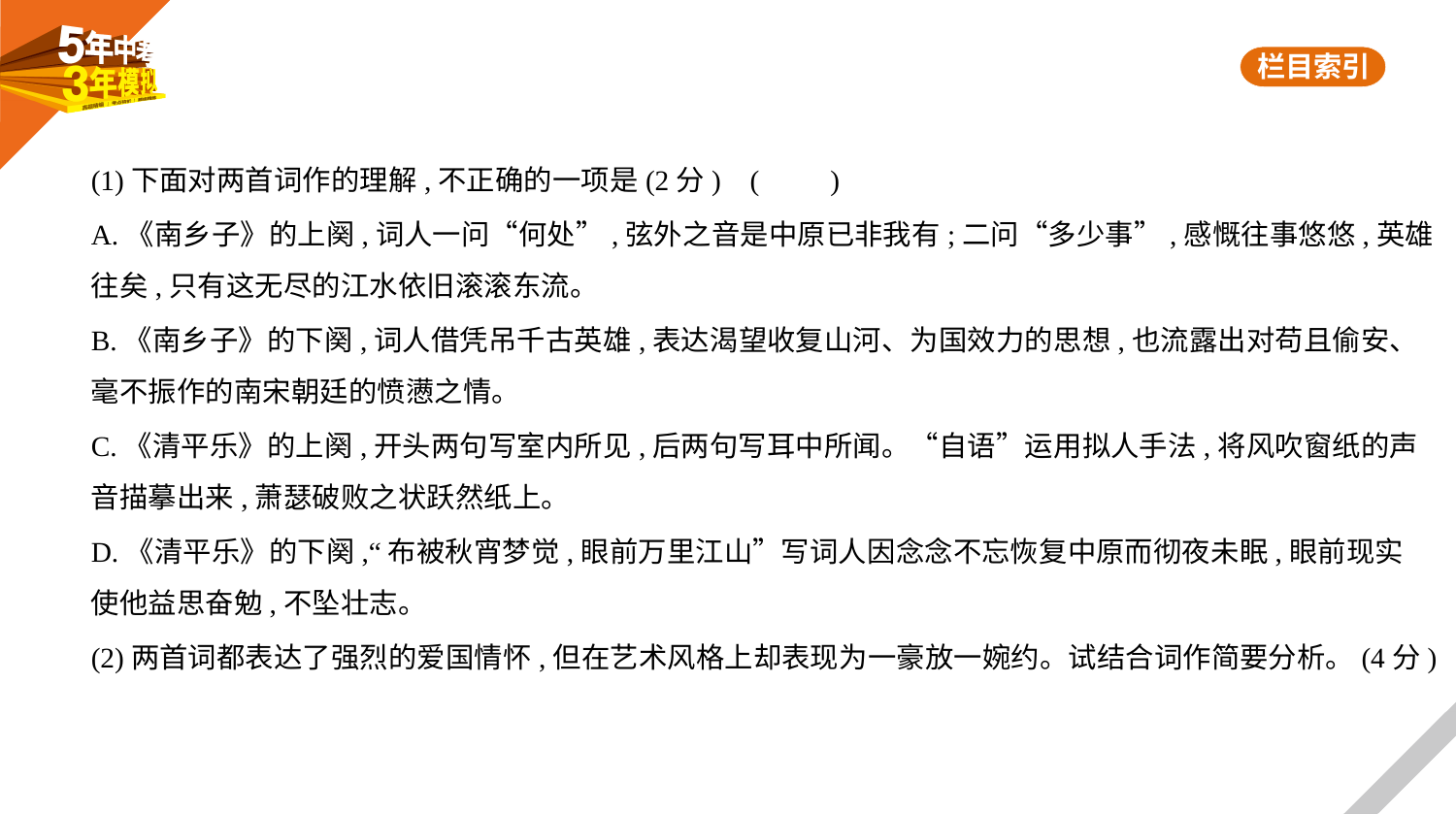

(1)下面对两首词作的理解,不正确的一项是(2分) (　　)
A.《南乡子》的上阕,词人一问“何处”,弦外之音是中原已非我有;二问“多少事”,感慨往事悠悠,英雄
往矣,只有这无尽的江水依旧滚滚东流。
B.《南乡子》的下阕,词人借凭吊千古英雄,表达渴望收复山河、为国效力的思想,也流露出对苟且偷安、
毫不振作的南宋朝廷的愤懑之情。
C.《清平乐》的上阕,开头两句写室内所见,后两句写耳中所闻。“自语”运用拟人手法,将风吹窗纸的声
音描摹出来,萧瑟破败之状跃然纸上。
D.《清平乐》的下阕,“布被秋宵梦觉,眼前万里江山”写词人因念念不忘恢复中原而彻夜未眠,眼前现实
使他益思奋勉,不坠壮志。
(2)两首词都表达了强烈的爱国情怀,但在艺术风格上却表现为一豪放一婉约。试结合词作简要分析。(4分)